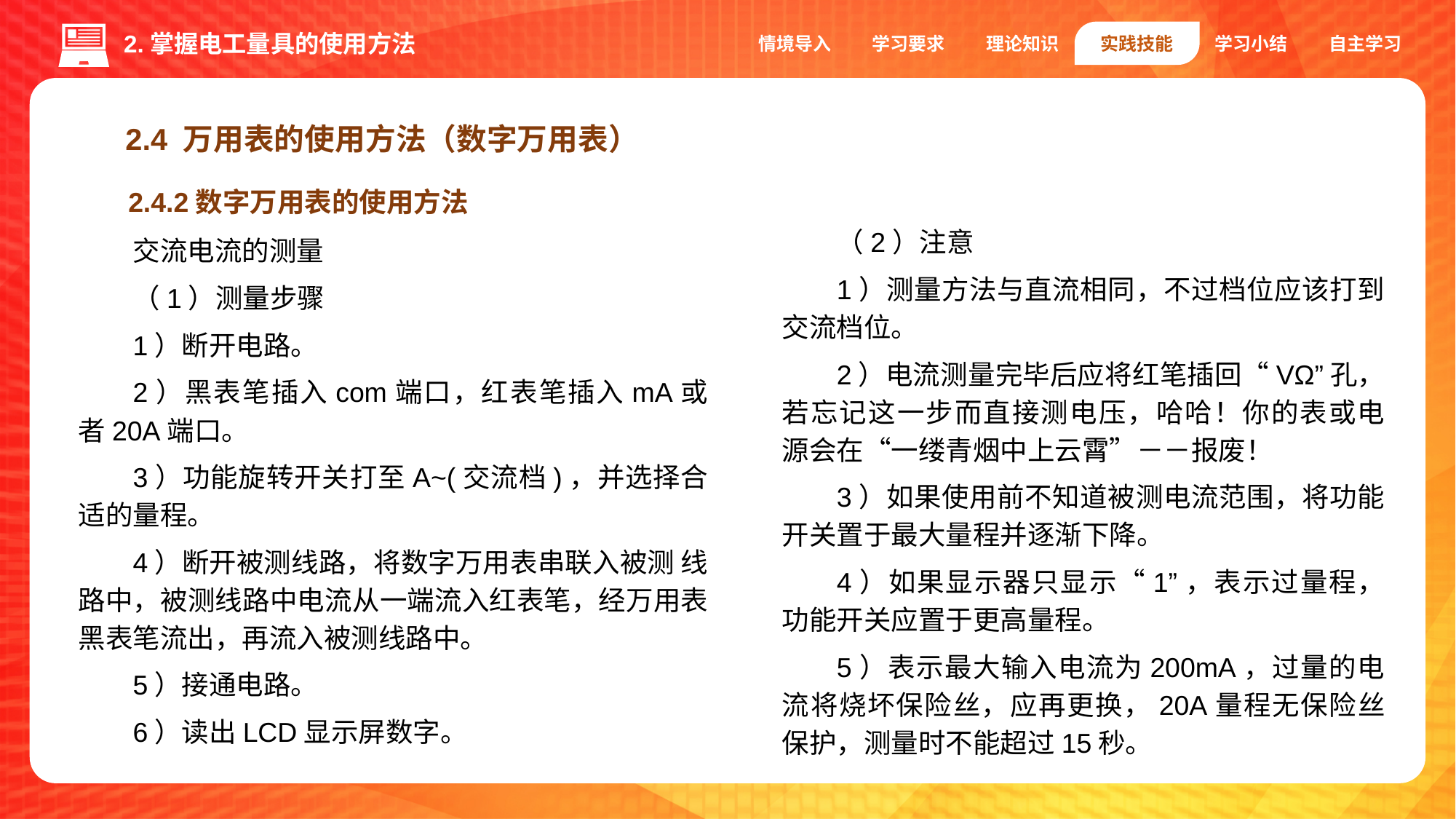

情境导入
学习要求
理论知识
实践技能
学习小结
自主学习
2.掌握电工量具的使用方法

2.4 万用表的使用方法（数字万用表）
2.4.2数字万用表的使用方法
（2）注意
1）测量方法与直流相同，不过档位应该打到交流档位。
2）电流测量完毕后应将红笔插回“VΩ”孔，若忘记这一步而直接测电压，哈哈！你的表或电 源会在“一缕青烟中上云霄”－－报废！
3）如果使用前不知道被测电流范围，将功能开关置于最大量程并逐渐下降。
4）如果显示器只显示“1”，表示过量程，功能开关应置于更高量程。
5）表示最大输入电流为200mA，过量的电流将烧坏保险丝，应再更换，20A量程无保险丝保护，测量时不能超过15秒。
交流电流的测量
（1）测量步骤
1）断开电路。
2）黑表笔插入com端口，红表笔插入mA或者20A端口。
3）功能旋转开关打至A~(交流档)，并选择合适的量程。
4）断开被测线路，将数字万用表串联入被测 线路中，被测线路中电流从一端流入红表笔，经万用表黑表笔流出，再流入被测线路中。
5）接通电路。
6）读出LCD显示屏数字。